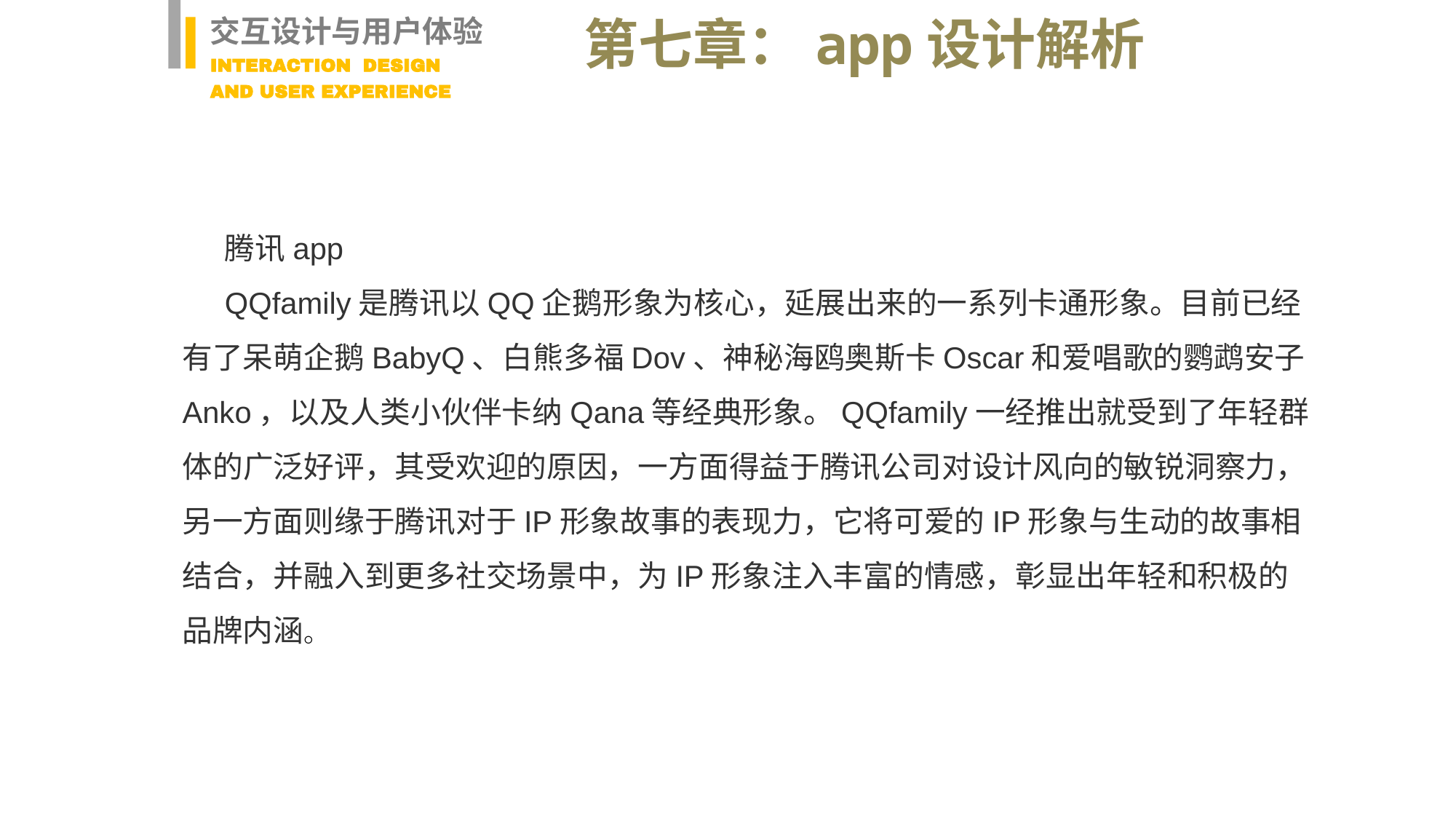

交互设计与用户体验
INTERACTION  DESIGN
AND USER EXPERIENCE
第七章：app设计解析

腾讯app
QQfamily是腾讯以QQ企鹅形象为核心，延展出来的一系列卡通形象。目前已经有了呆萌企鹅BabyQ、白熊多福Dov、神秘海鸥奥斯卡Oscar和爱唱歌的鹦鹉安子Anko，以及人类小伙伴卡纳Qana等经典形象。QQfamily一经推出就受到了年轻群体的广泛好评，其受欢迎的原因，一方面得益于腾讯公司对设计风向的敏锐洞察力，另一方面则缘于腾讯对于IP形象故事的表现力，它将可爱的IP形象与生动的故事相结合，并融入到更多社交场景中，为IP形象注入丰富的情感，彰显出年轻和积极的品牌内涵。